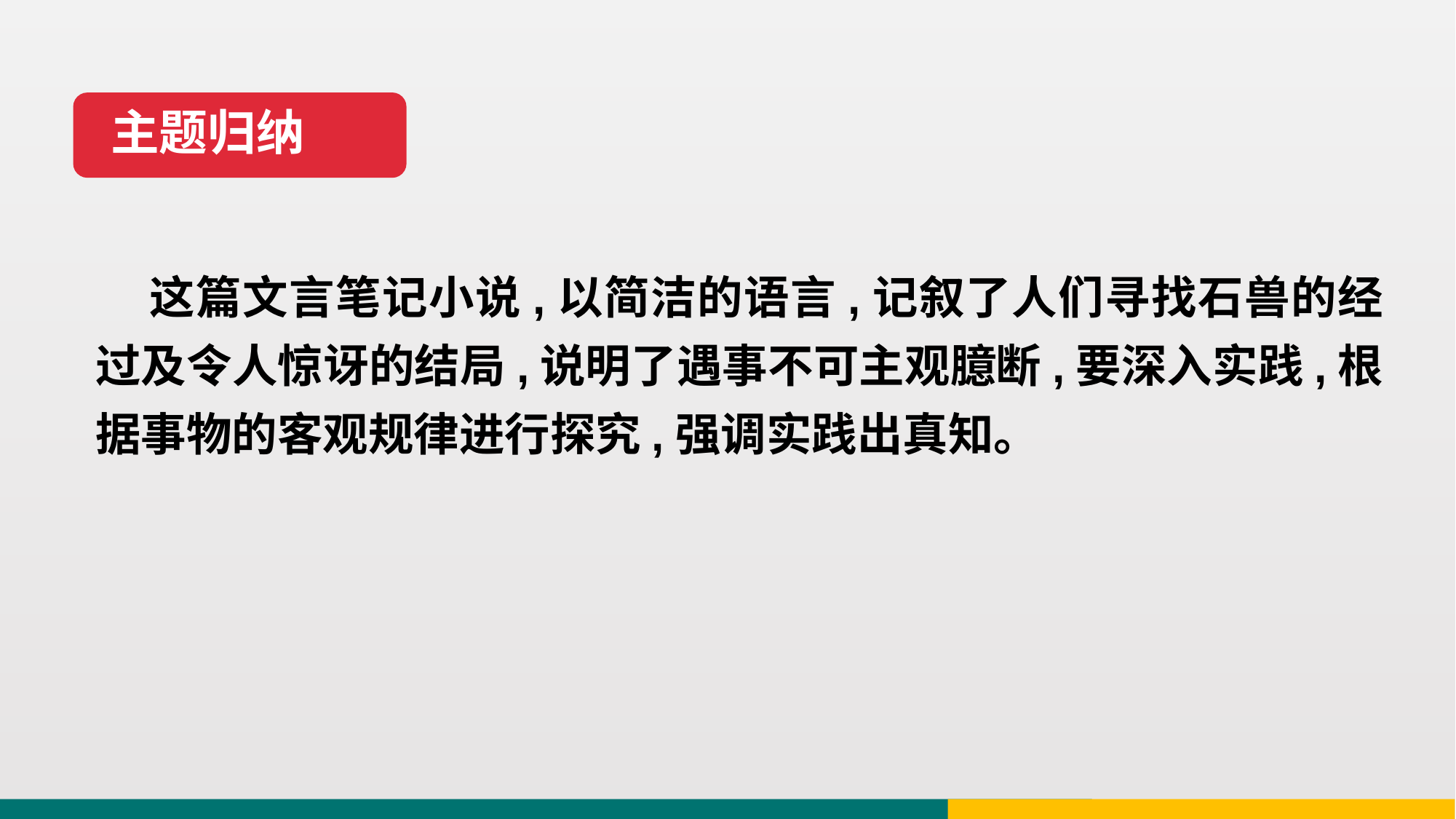

主题归纳
    这篇文言笔记小说,以简洁的语言,记叙了人们寻找石兽的经过及令人惊讶的结局,说明了遇事不可主观臆断,要深入实践,根据事物的客观规律进行探究,强调实践出真知。